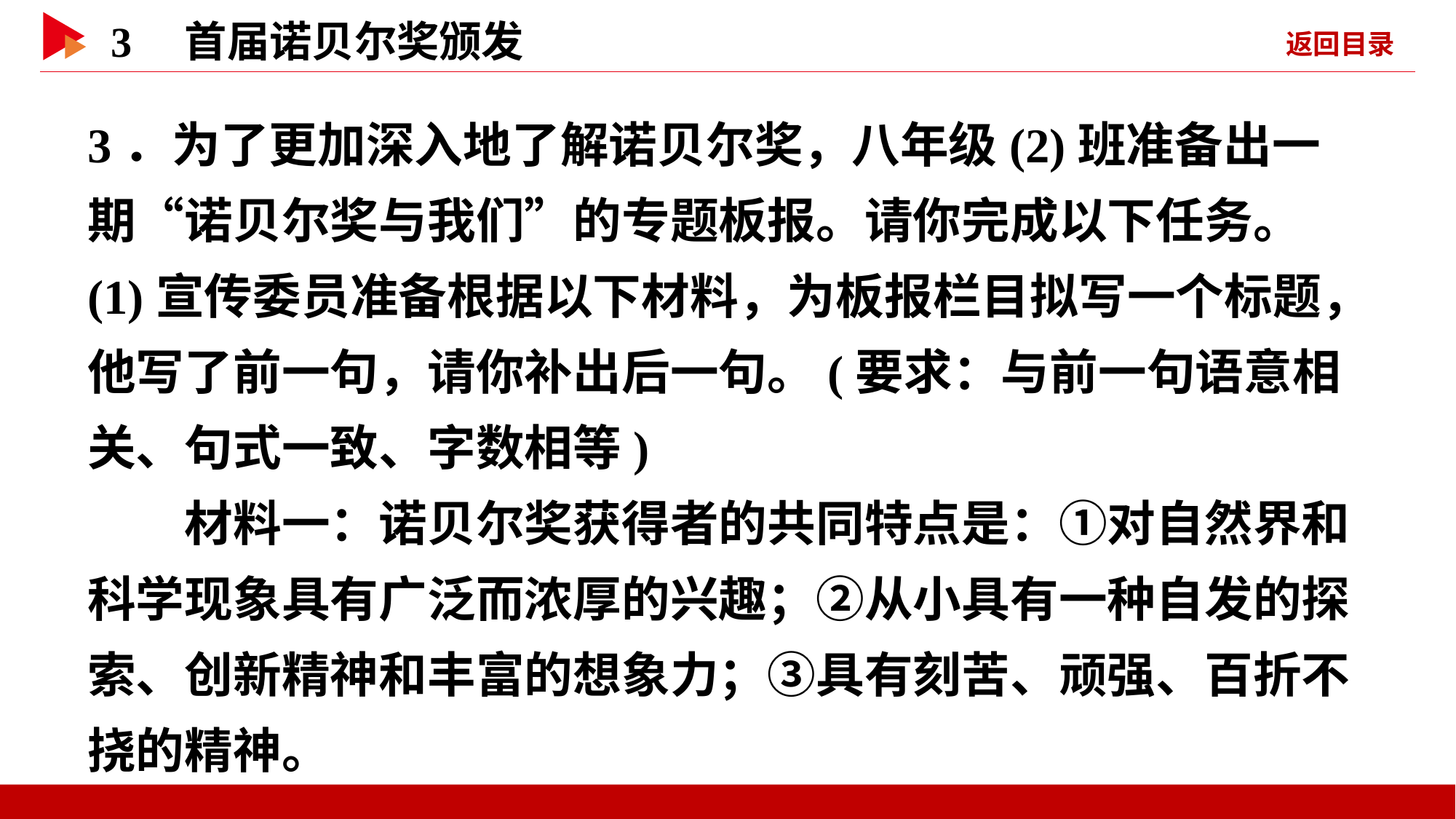

3．为了更加深入地了解诺贝尔奖，八年级(2)班准备出一期“诺贝尔奖与我们”的专题板报。请你完成以下任务。
(1)宣传委员准备根据以下材料，为板报栏目拟写一个标题，他写了前一句，请你补出后一句。(要求：与前一句语意相关、句式一致、字数相等)
　　材料一：诺贝尔奖获得者的共同特点是：①对自然界和科学现象具有广泛而浓厚的兴趣；②从小具有一种自发的探索、创新精神和丰富的想象力；③具有刻苦、顽强、百折不挠的精神。